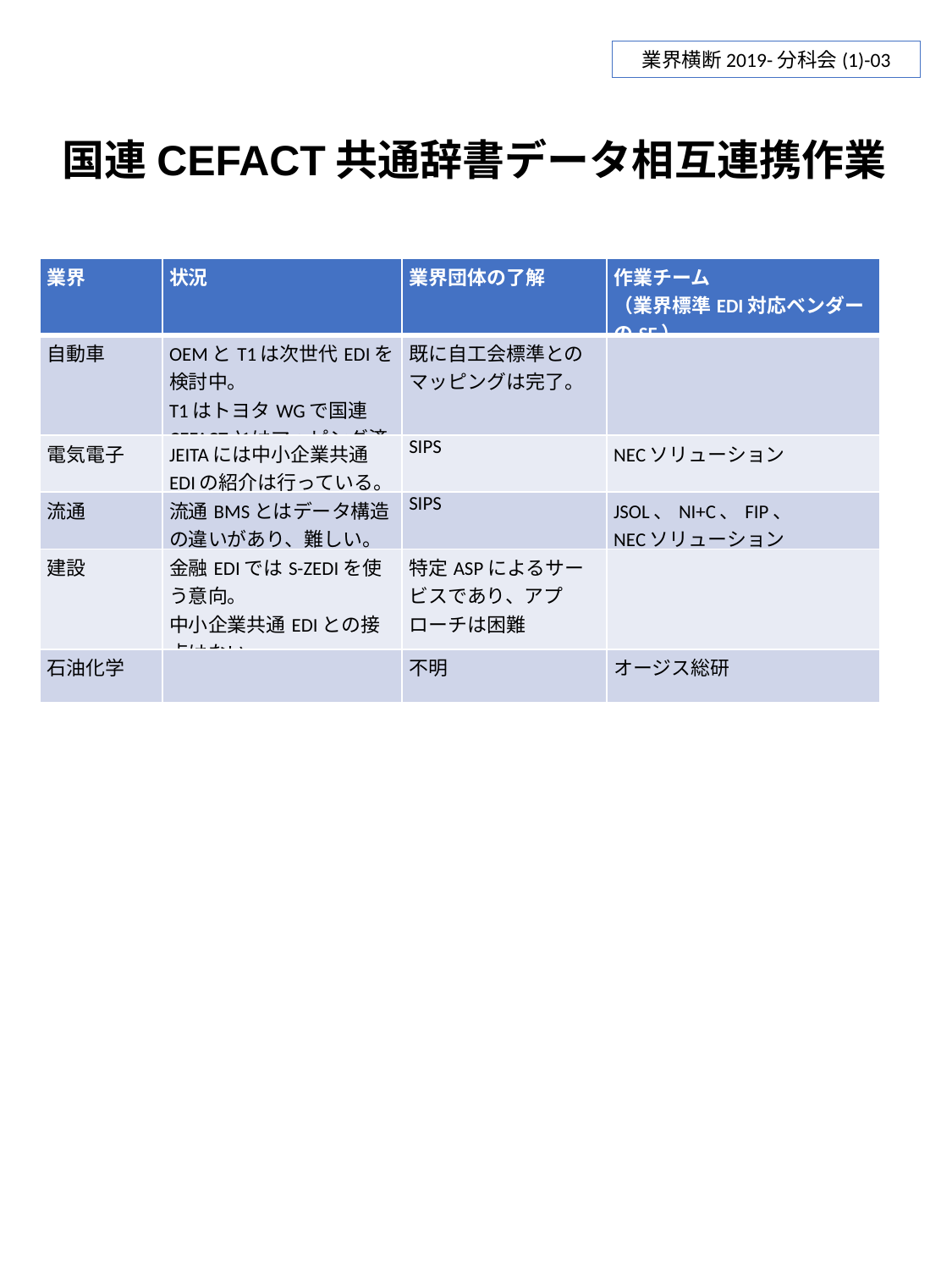

業界横断2019-分科会(1)-03
国連CEFACT共通辞書データ相互連携作業
| 業界 | 状況 | 業界団体の了解 | 作業チーム （業界標準EDI対応ベンダーのSE） |
| --- | --- | --- | --- |
| 自動車 | OEMとT1は次世代EDIを検討中。 T1はトヨタWGで国連CEFACTとはマッピング済。 | 既に自工会標準とのマッピングは完了。 |  |
| 電気電子 | JEITAには中小企業共通EDIの紹介は行っている。 | SIPS | NECソリューション |
| 流通 | 流通BMSとはデータ構造の違いがあり、難しい。 | SIPS | JSOL、NI+C、FIP、 NECソリューション |
| 建設 | 金融EDIではS-ZEDIを使う意向。 中小企業共通EDIとの接点はない。 | 特定ASPによるサービスであり、アプローチは困難 |  |
| 石油化学 |  | 不明 | オージス総研 |